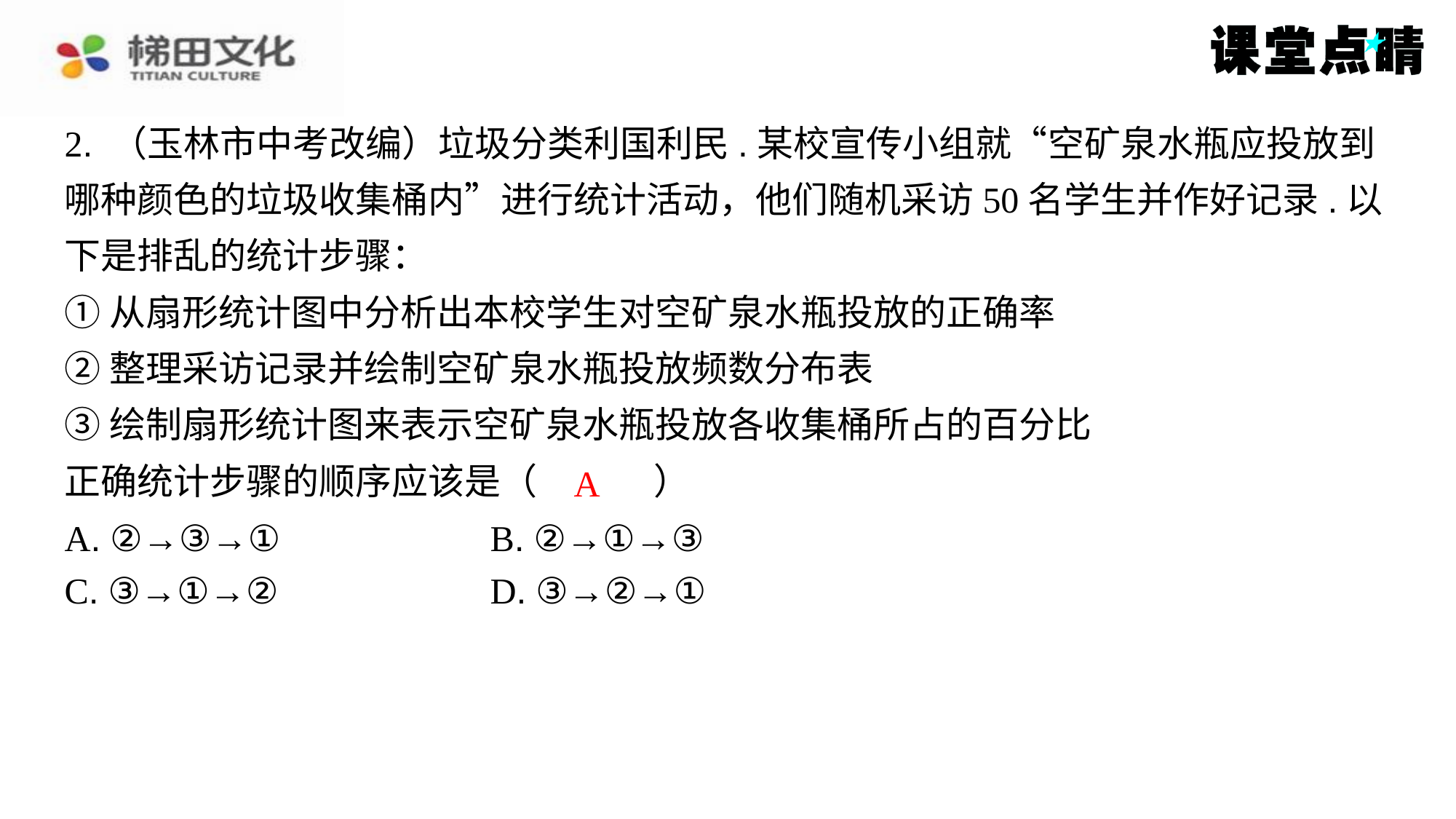

2. （玉林市中考改编）垃圾分类利国利民.某校宣传小组就“空矿泉水瓶应投放到
哪种颜色的垃圾收集桶内”进行统计活动，他们随机采访50名学生并作好记录.以
下是排乱的统计步骤：
①从扇形统计图中分析出本校学生对空矿泉水瓶投放的正确率
②整理采访记录并绘制空矿泉水瓶投放频数分布表
③绘制扇形统计图来表示空矿泉水瓶投放各收集桶所占的百分比
正确统计步骤的顺序应该是（　A　）
A
| A. ②→③→① | B. ②→①→③ |
| --- | --- |
| C. ③→①→② | D. ③→②→① |